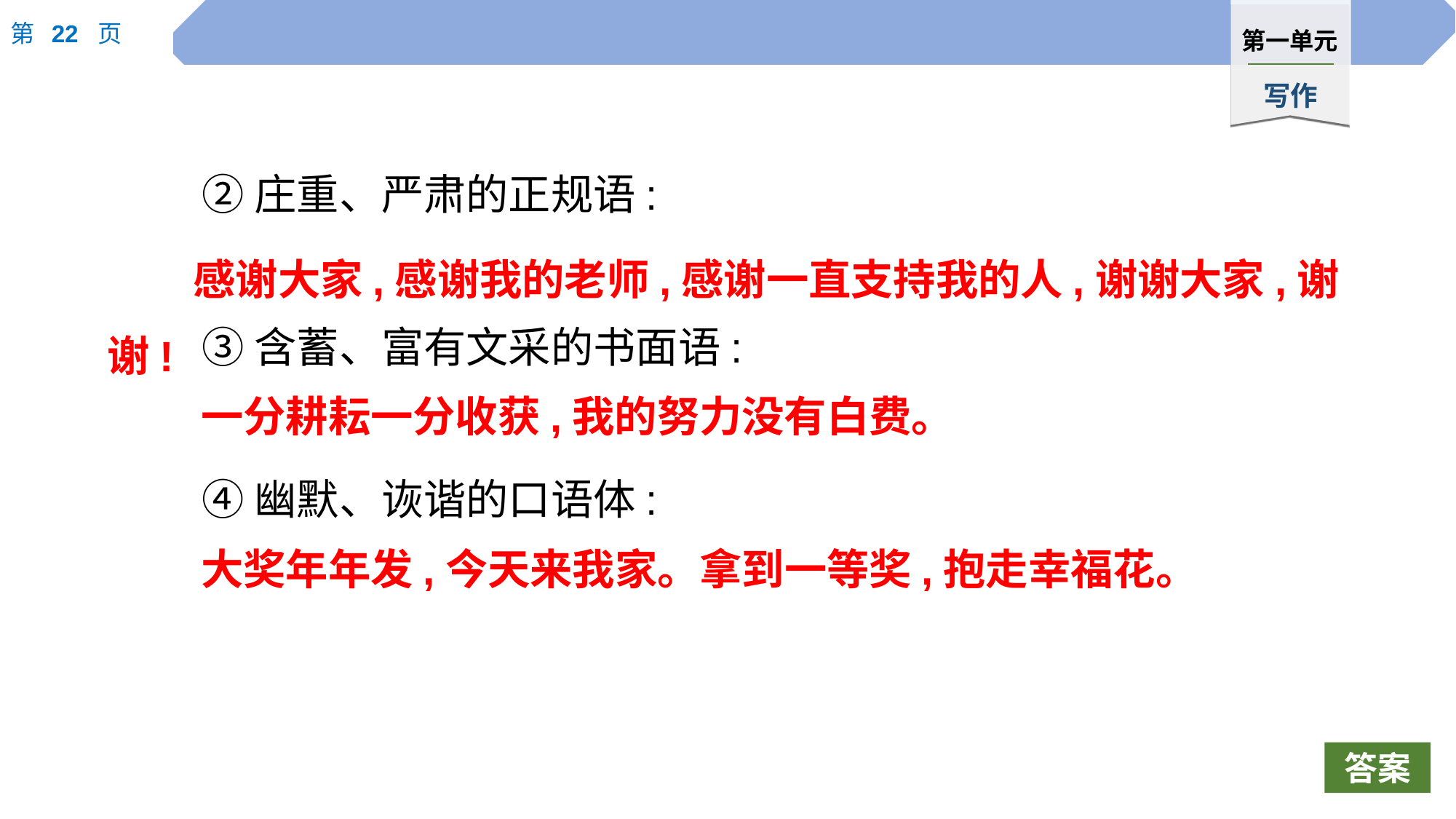

②庄重、严肃的正规语:

③含蓄、富有文采的书面语:

④幽默、诙谐的口语体:
感谢大家,感谢我的老师,感谢一直支持我的人,谢谢大家,谢谢!
一分耕耘一分收获,我的努力没有白费。
大奖年年发,今天来我家。拿到一等奖,抱走幸福花。
答案